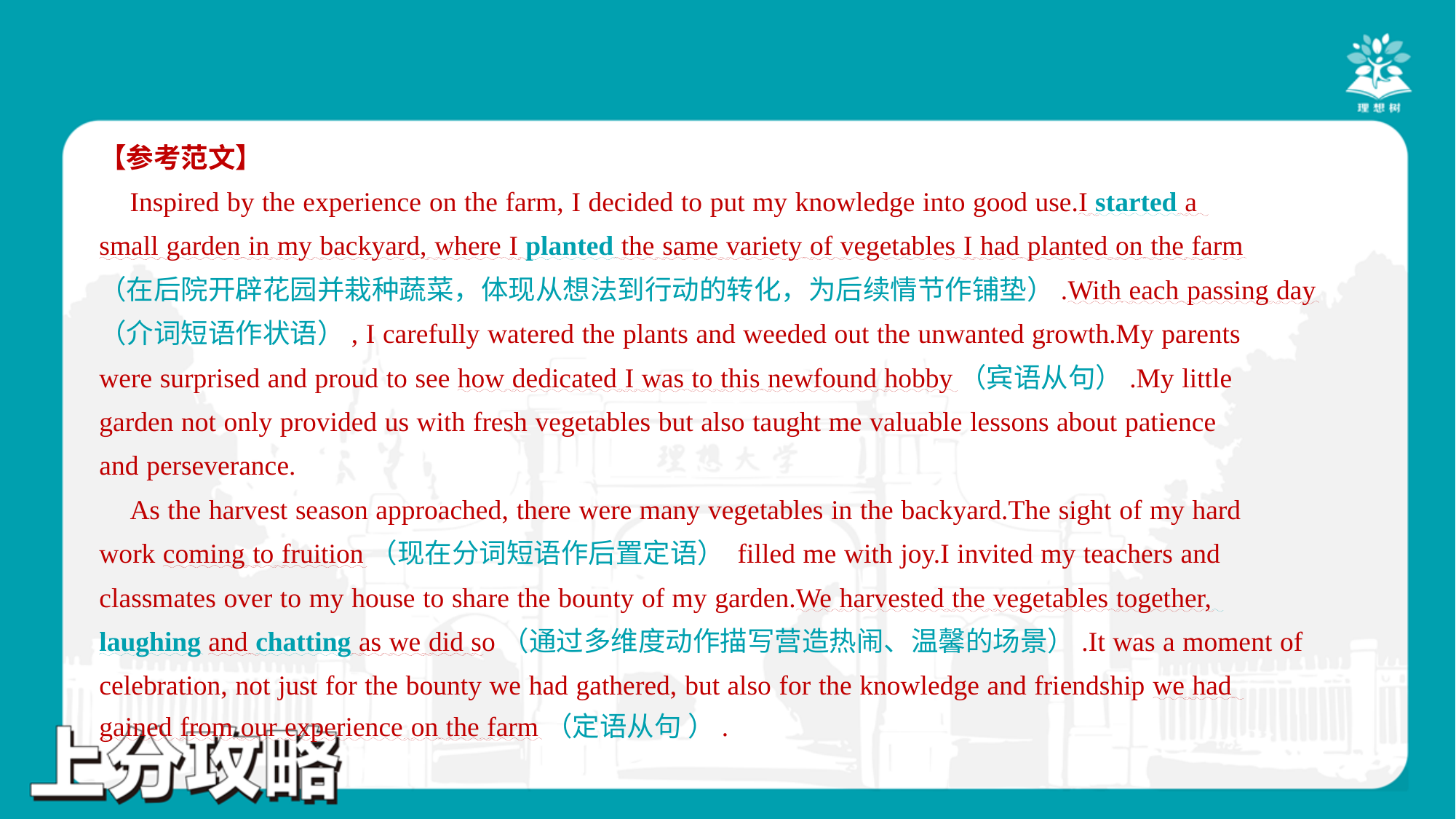

【参考范文】
    Inspired by the experience on the farm, I decided to put my knowledge into good use.I started a
small garden in my backyard, where I planted the same variety of vegetables I had planted on the farm
（在后院开辟花园并栽种蔬菜，体现从想法到行动的转化，为后续情节作铺垫）.With each passing day
（介词短语作状语）, I carefully watered the plants and weeded out the unwanted growth.My parents
were surprised and proud to see how dedicated I was to this newfound hobby（宾语从句）.My little
garden not only provided us with fresh vegetables but also taught me valuable lessons about patience
and perseverance.
    As the harvest season approached, there were many vegetables in the backyard.The sight of my hard
work coming to fruition（现在分词短语作后置定语） filled me with joy.I invited my teachers and
classmates over to my house to share the bounty of my garden.We harvested the vegetables together,
laughing and chatting as we did so（通过多维度动作描写营造热闹、温馨的场景）.It was a moment of
celebration, not just for the bounty we had gathered, but also for the knowledge and friendship we had
gained from our experience on the farm（定语从句 ）.